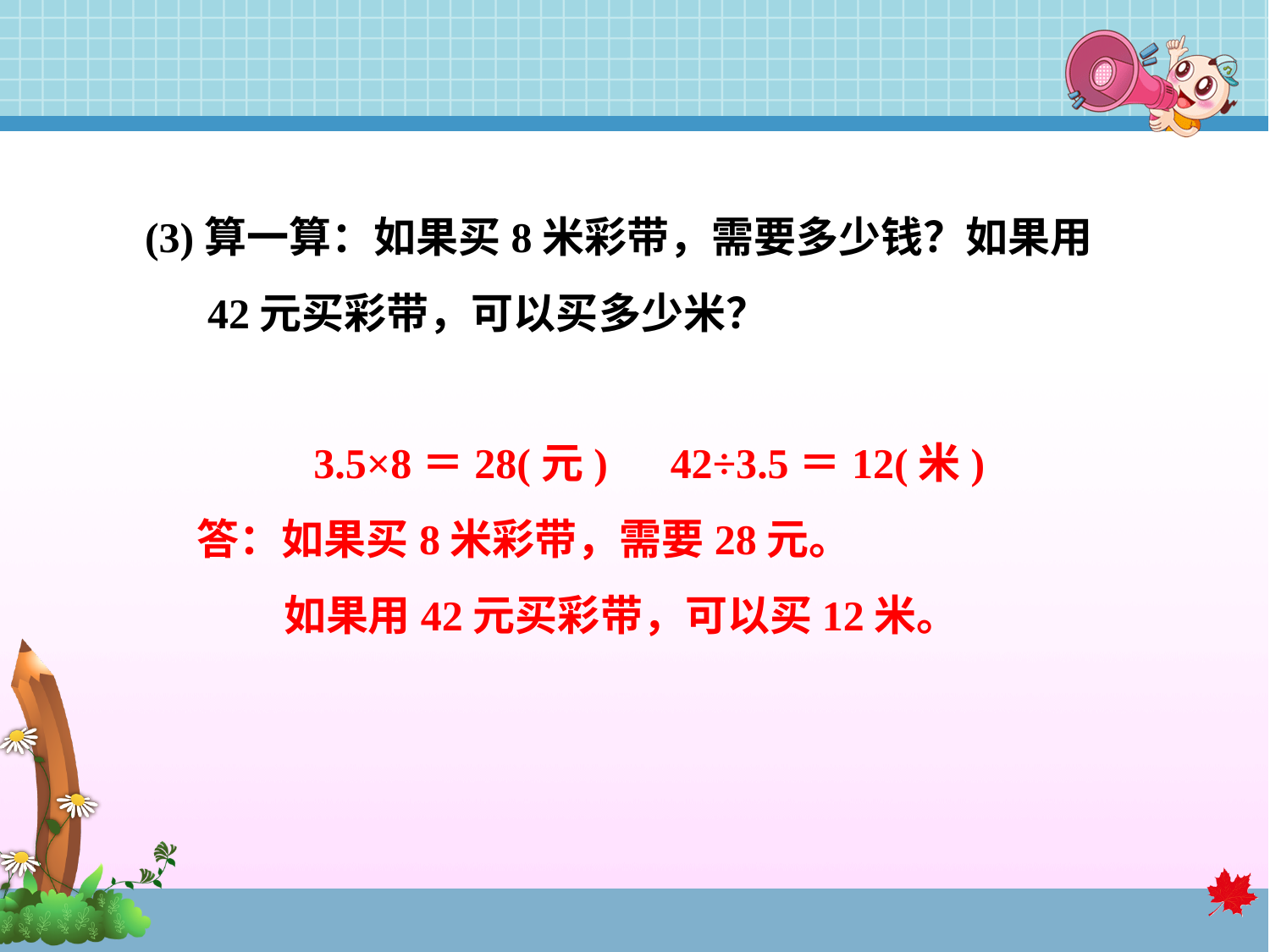

(3)算一算：如果买8米彩带，需要多少钱？如果用42元买彩带，可以买多少米？
           3.5×8＝28(元)　42÷3.5＝12(米)
答：如果买8米彩带，需要28元。
        如果用42元买彩带，可以买12米。